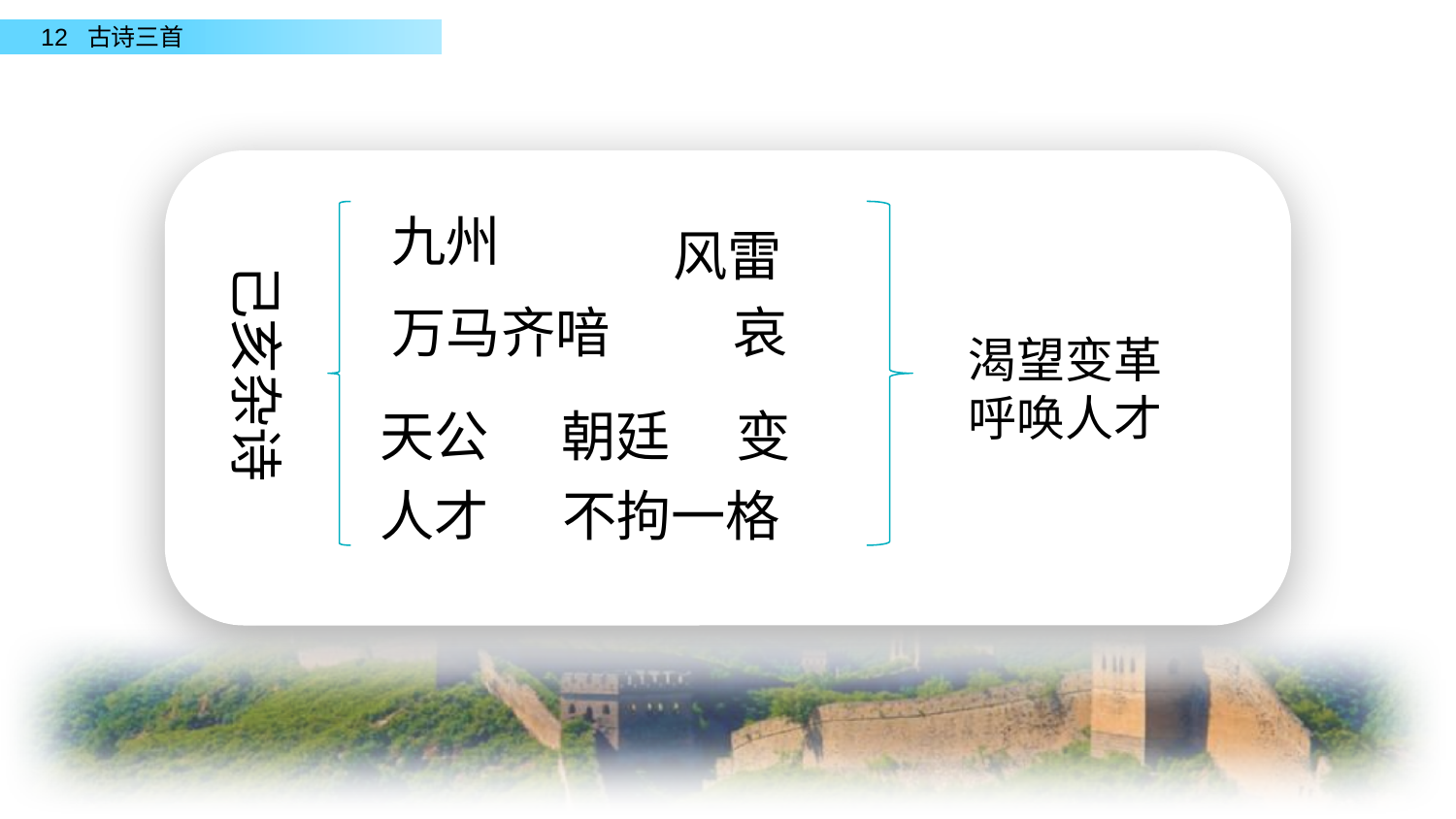

九州

风雷
己亥杂诗

万马齐喑
哀
渴望变革
呼唤人才
天公
朝廷
变
不拘一格
人才